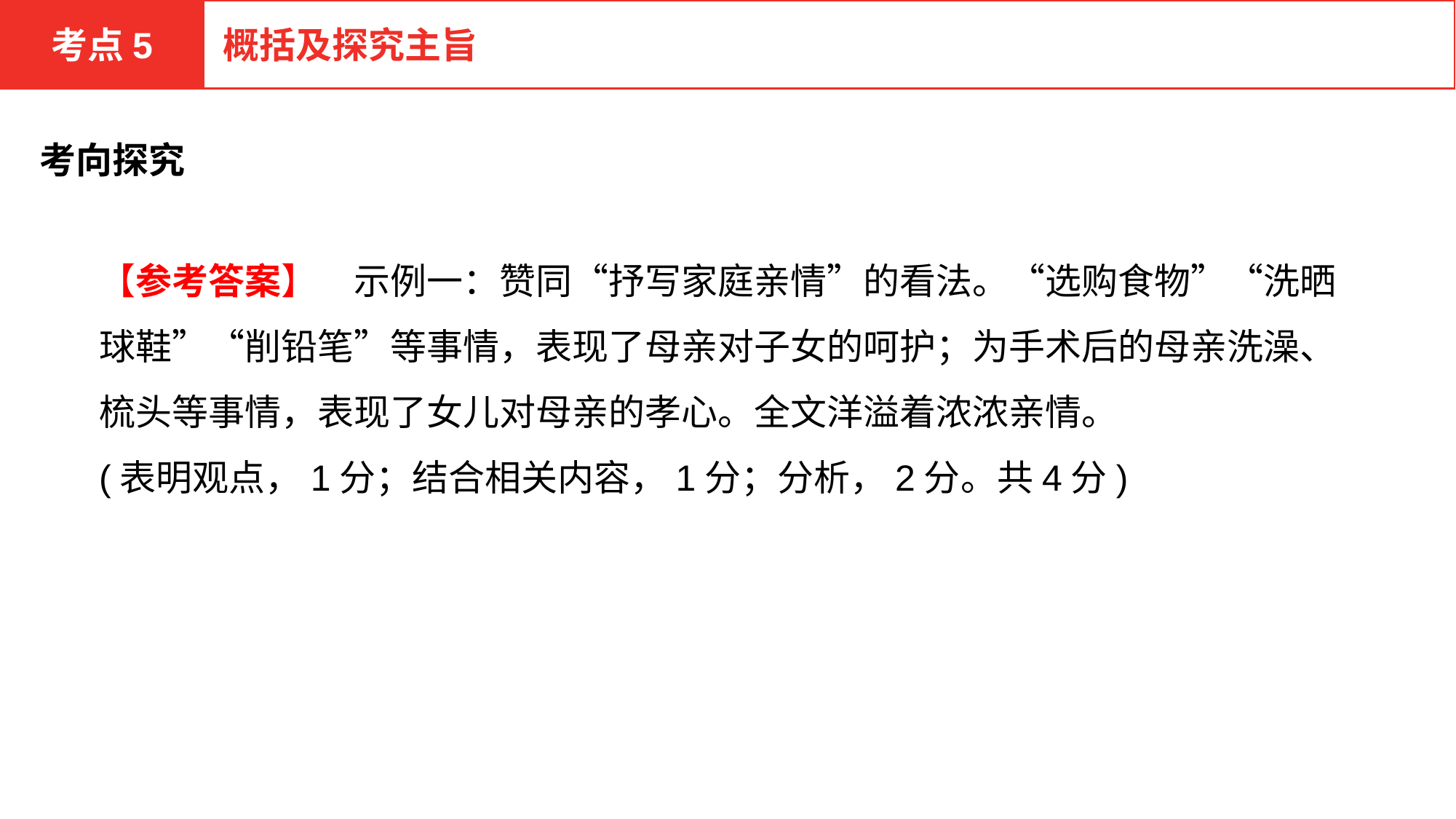

考点5
概括及探究主旨
考向探究

【参考答案】　示例一：赞同“抒写家庭亲情”的看法。“选购食物”“洗晒球鞋”“削铅笔”等事情，表现了母亲对子女的呵护；为手术后的母亲洗澡、梳头等事情，表现了女儿对母亲的孝心。全文洋溢着浓浓亲情。
(表明观点，1分；结合相关内容，1分；分析，2分。共4分)